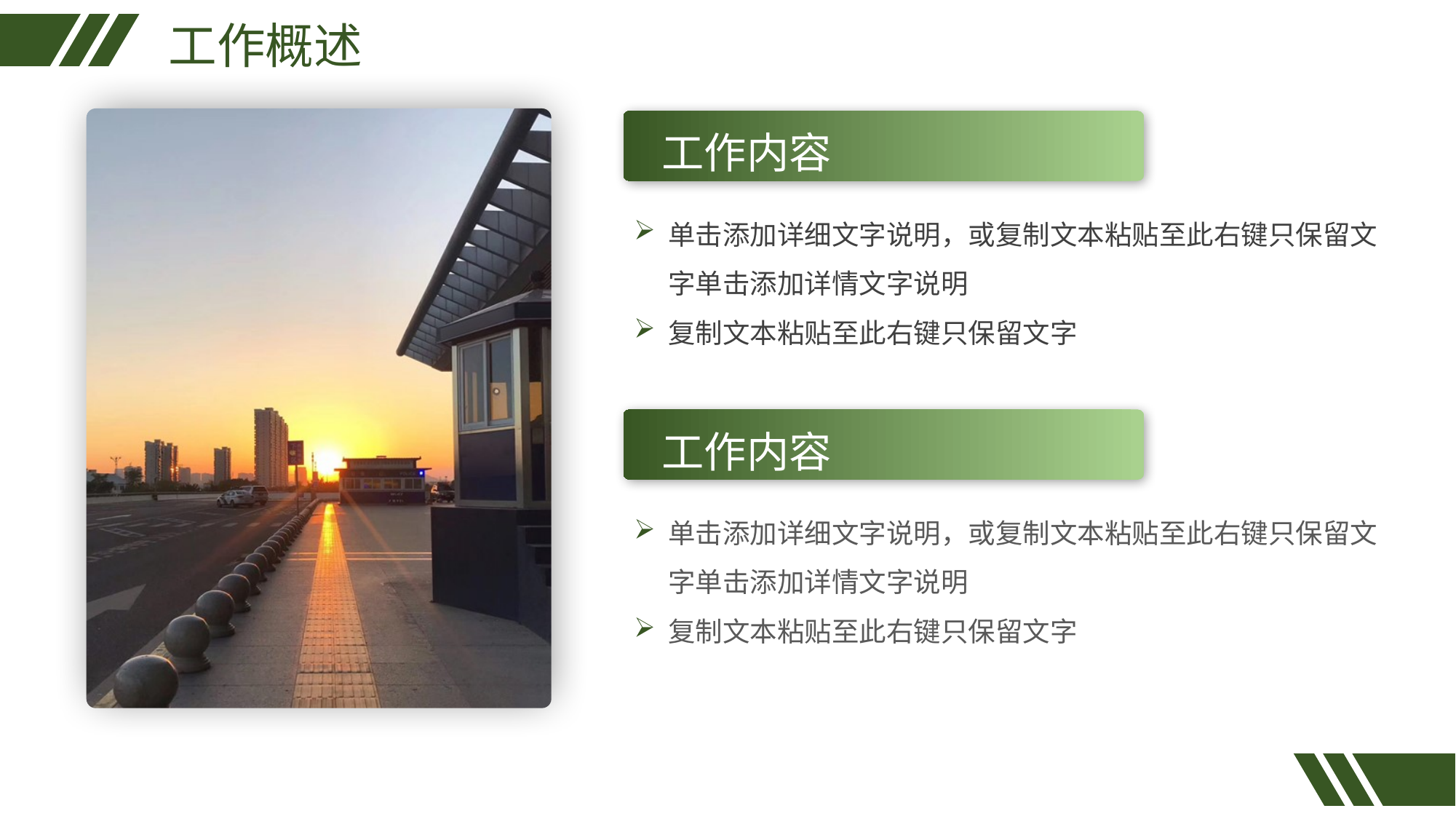

工作概述

工作内容
单击添加详细文字说明，或复制文本粘贴至此右键只保留文字单击添加详情文字说明
复制文本粘贴至此右键只保留文字

工作内容
单击添加详细文字说明，或复制文本粘贴至此右键只保留文字单击添加详情文字说明
复制文本粘贴至此右键只保留文字